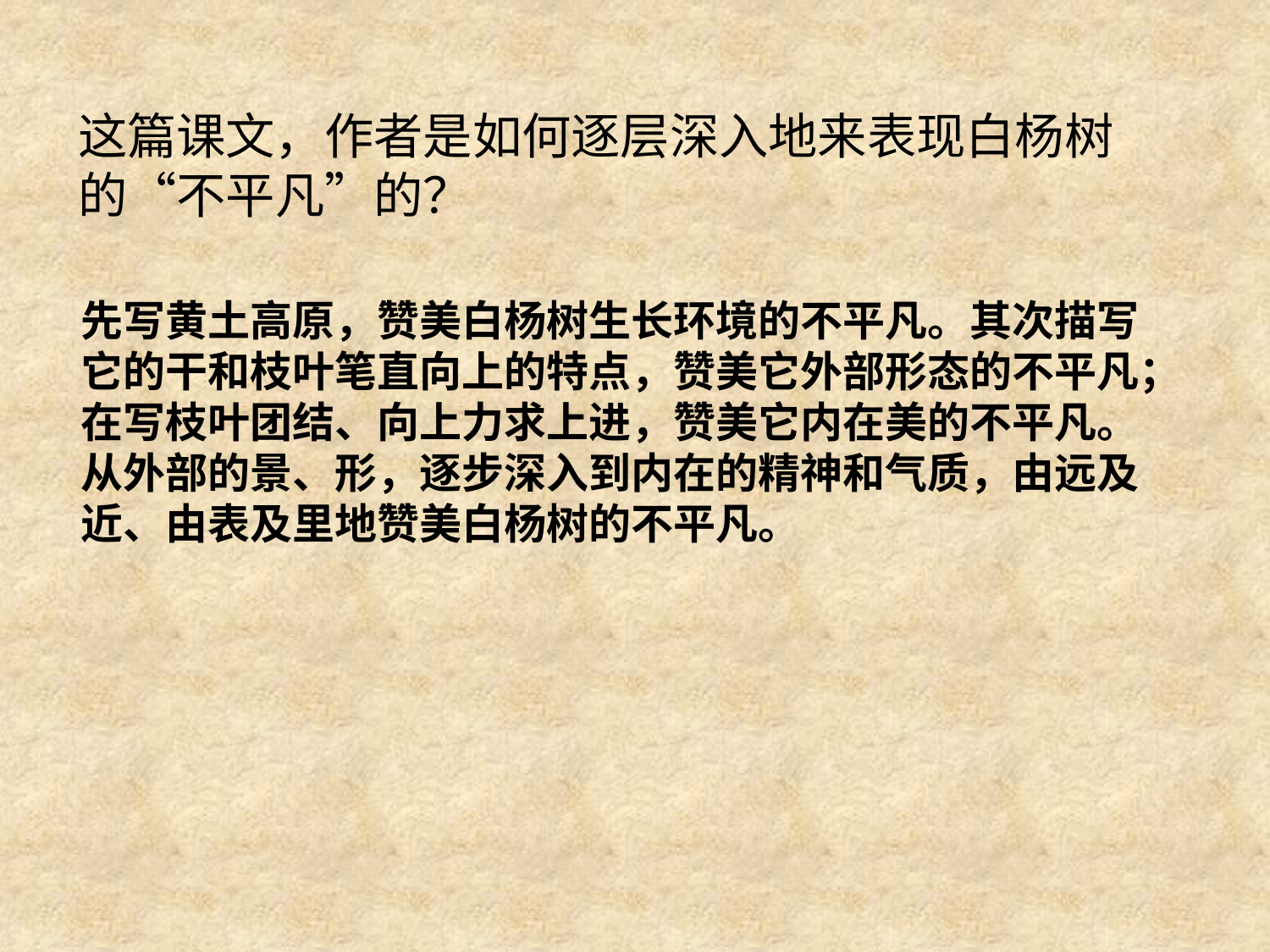

这篇课文，作者是如何逐层深入地来表现白杨树
的“不平凡”的？
先写黄土高原，赞美白杨树生长环境的不平凡。其次描写
它的干和枝叶笔直向上的特点，赞美它外部形态的不平凡；
在写枝叶团结、向上力求上进，赞美它内在美的不平凡。
从外部的景、形，逐步深入到内在的精神和气质，由远及
近、由表及里地赞美白杨树的不平凡。